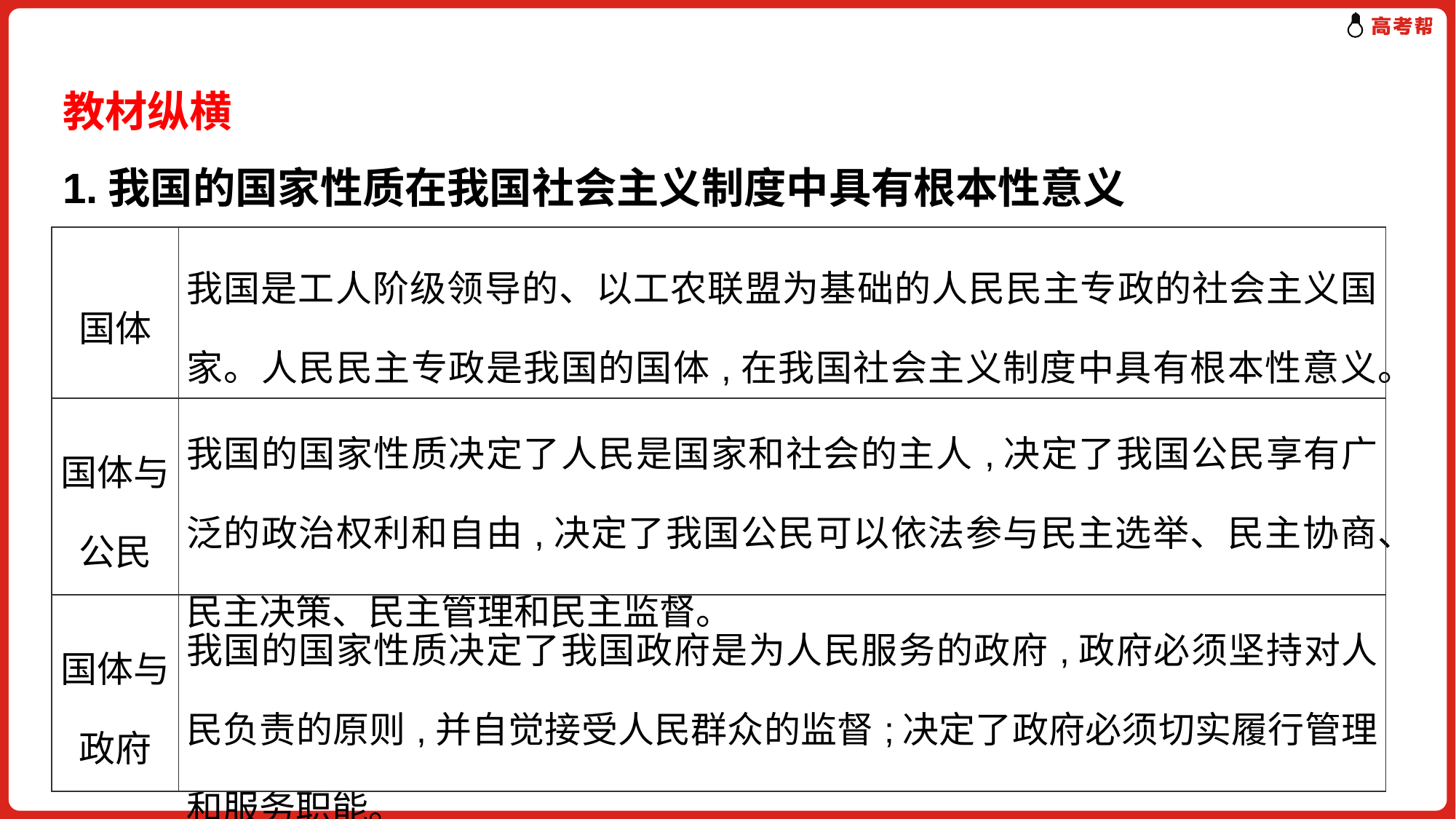

教材纵横
1.我国的国家性质在我国社会主义制度中具有根本性意义

| 国体 | 我国是工人阶级领导的、以工农联盟为基础的人民民主专政的社会主义国家。人民民主专政是我国的国体,在我国社会主义制度中具有根本性意义。 |
| --- | --- |
| 国体与公民 | 我国的国家性质决定了人民是国家和社会的主人,决定了我国公民享有广泛的政治权利和自由,决定了我国公民可以依法参与民主选举、民主协商、民主决策、民主管理和民主监督。 |
| 国体与政府 | 我国的国家性质决定了我国政府是为人民服务的政府,政府必须坚持对人民负责的原则,并自觉接受人民群众的监督;决定了政府必须切实履行管理和服务职能。 |